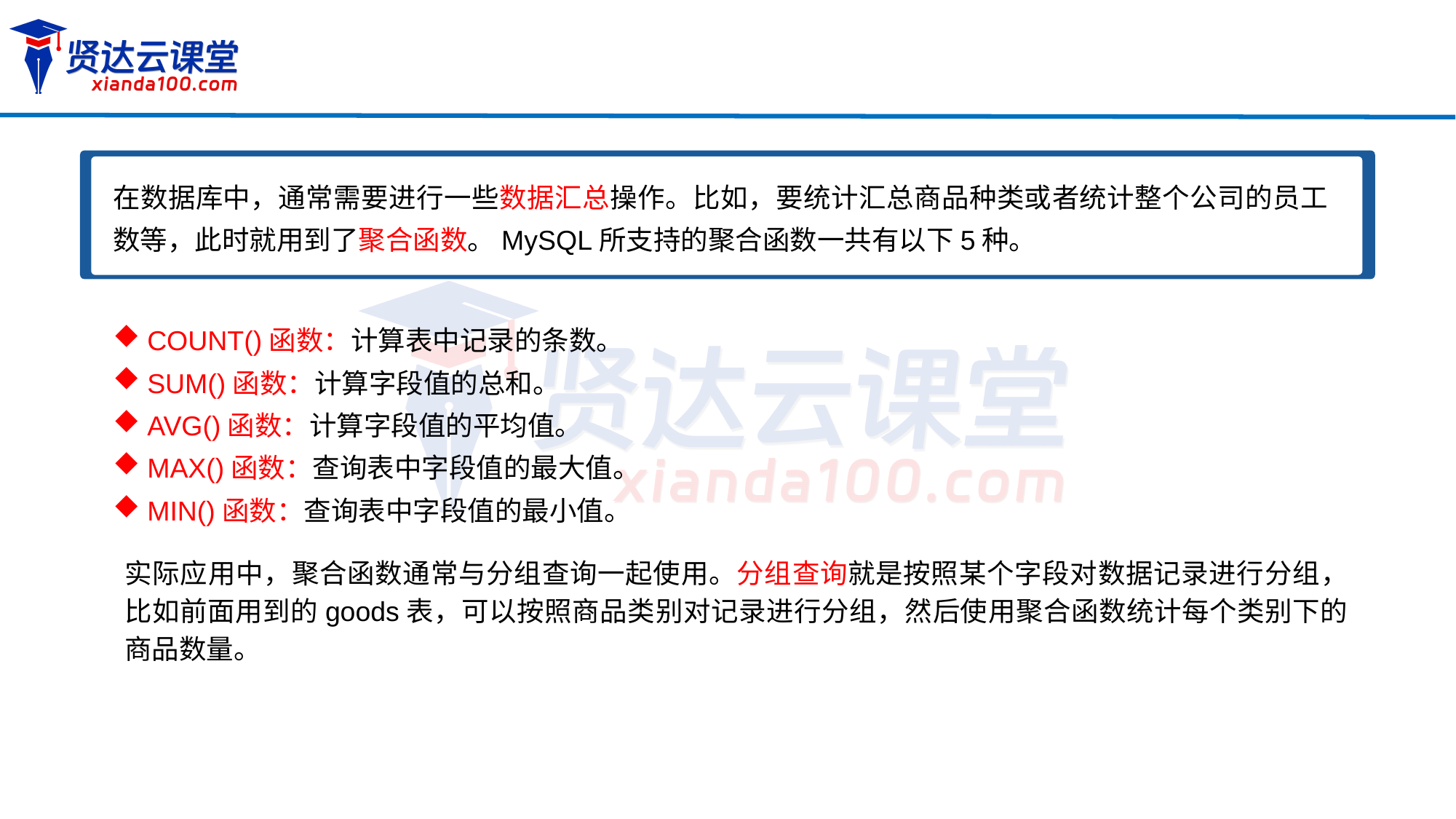

在数据库中，通常需要进行一些数据汇总操作。比如，要统计汇总商品种类或者统计整个公司的员工数等，此时就用到了聚合函数。MySQL所支持的聚合函数一共有以下5种。
COUNT()函数：计算表中记录的条数。
SUM()函数：计算字段值的总和。
AVG()函数：计算字段值的平均值。
MAX()函数：查询表中字段值的最大值。
MIN()函数：查询表中字段值的最小值。
实际应用中，聚合函数通常与分组查询一起使用。分组查询就是按照某个字段对数据记录进行分组，比如前面用到的goods表，可以按照商品类别对记录进行分组，然后使用聚合函数统计每个类别下的商品数量。